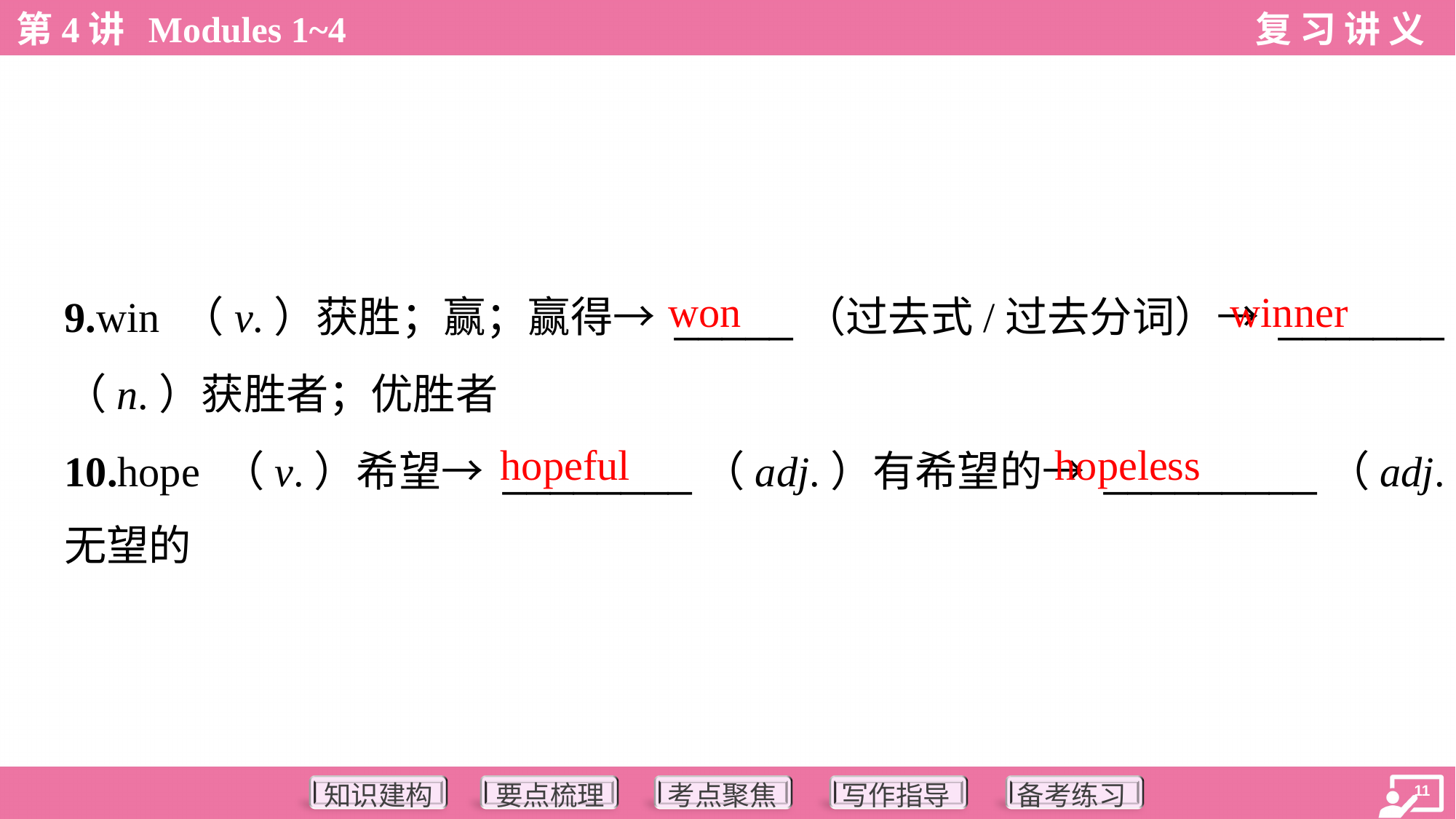

won
winner
9.win （v.）获胜；赢；赢得→ _____（过去式/过去分词）→ _______
（n.）获胜者；优胜者
10.hope （v.）希望→ ________（adj.）有希望的→ _________（adj.）
无望的
hopeful
hopeless